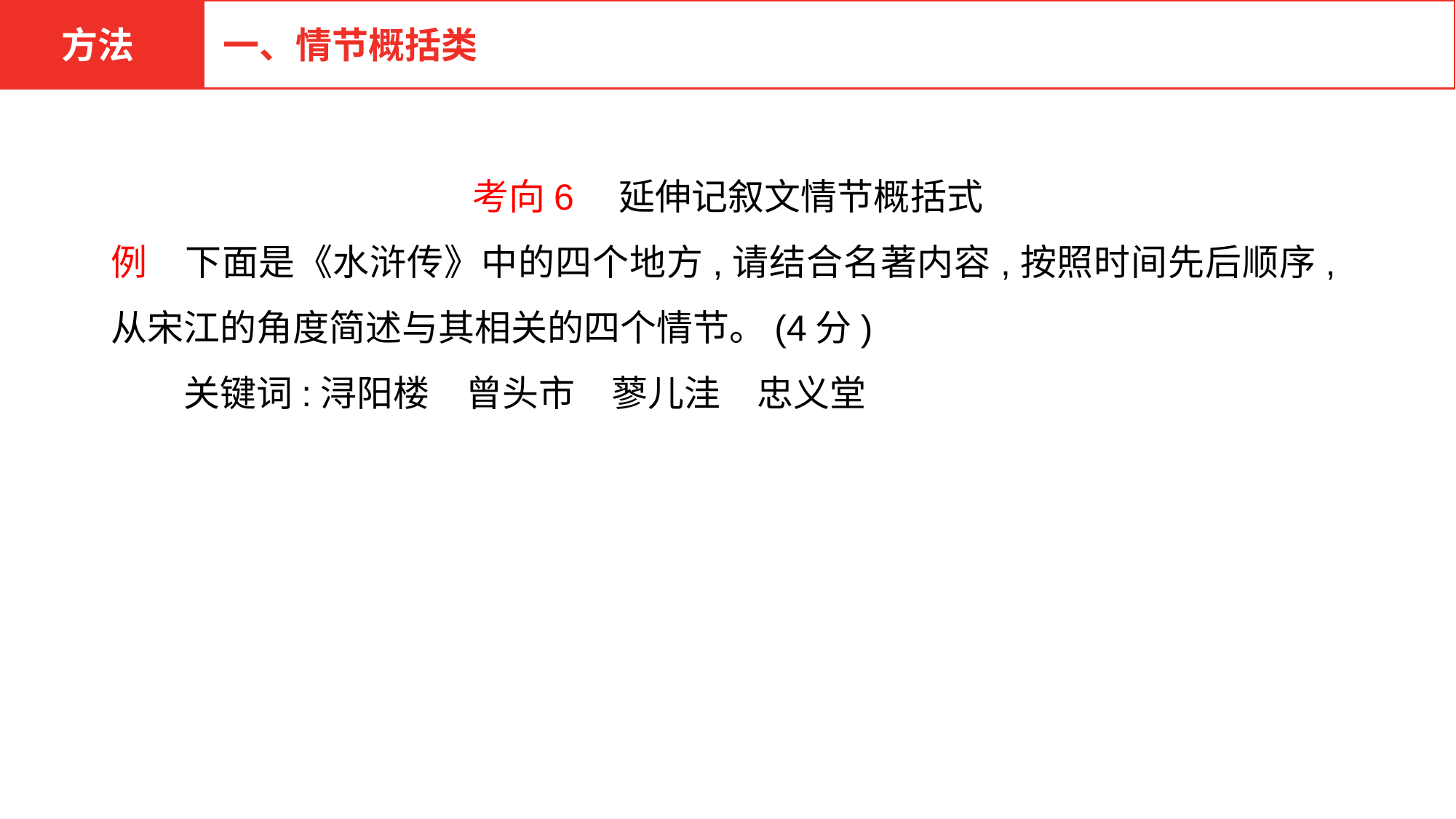

方法
一、情节概括类
考向6　延伸记叙文情节概括式
例　下面是《水浒传》中的四个地方,请结合名著内容,按照时间先后顺序,从宋江的角度简述与其相关的四个情节。(4分)
　　关键词:浔阳楼　曾头市　蓼儿洼　忠义堂